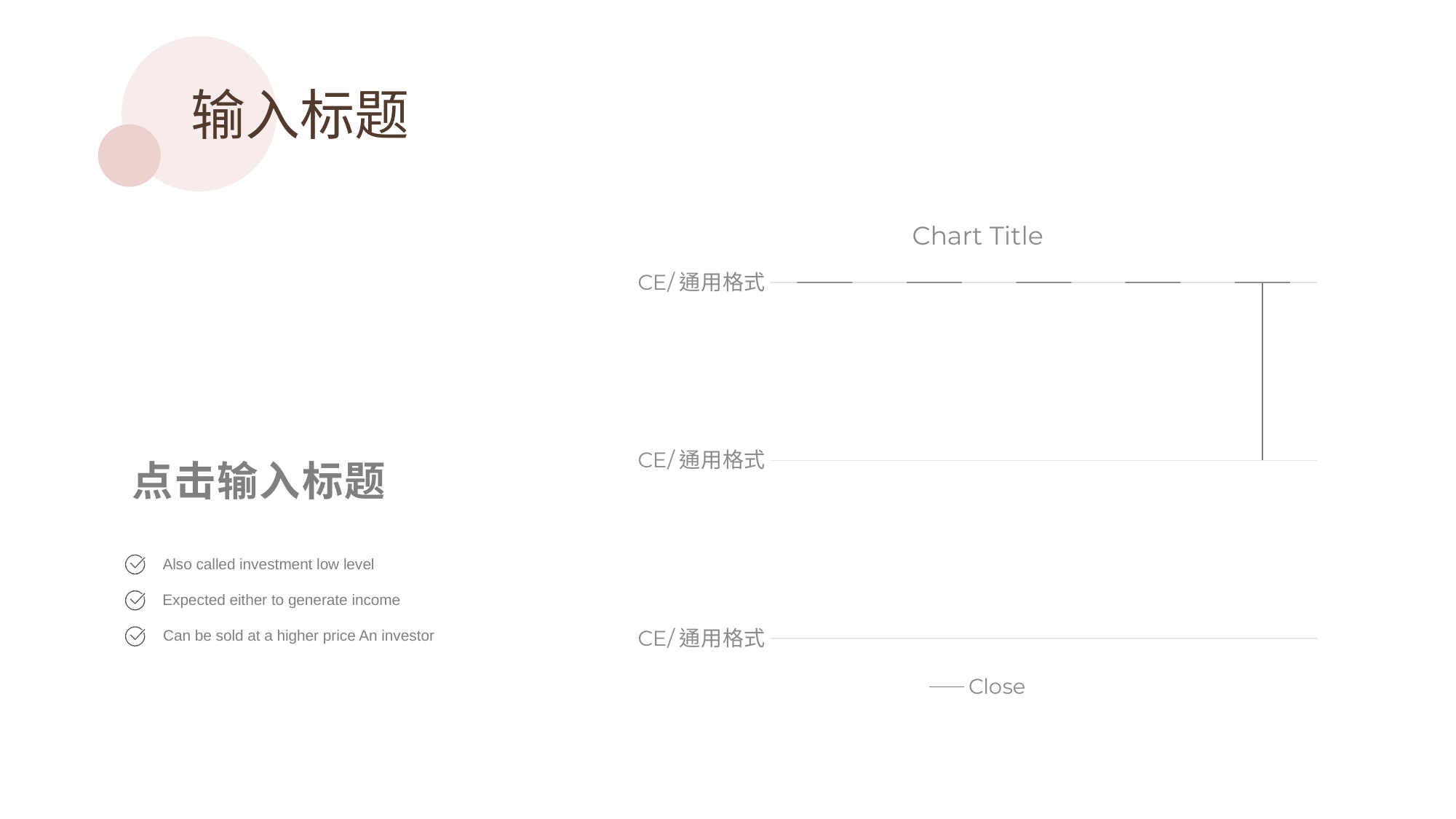

输入标题

[unsupported chart]

点击输入标题
Also called investment low level

Expected either to generate income

Can be sold at a higher price An investor